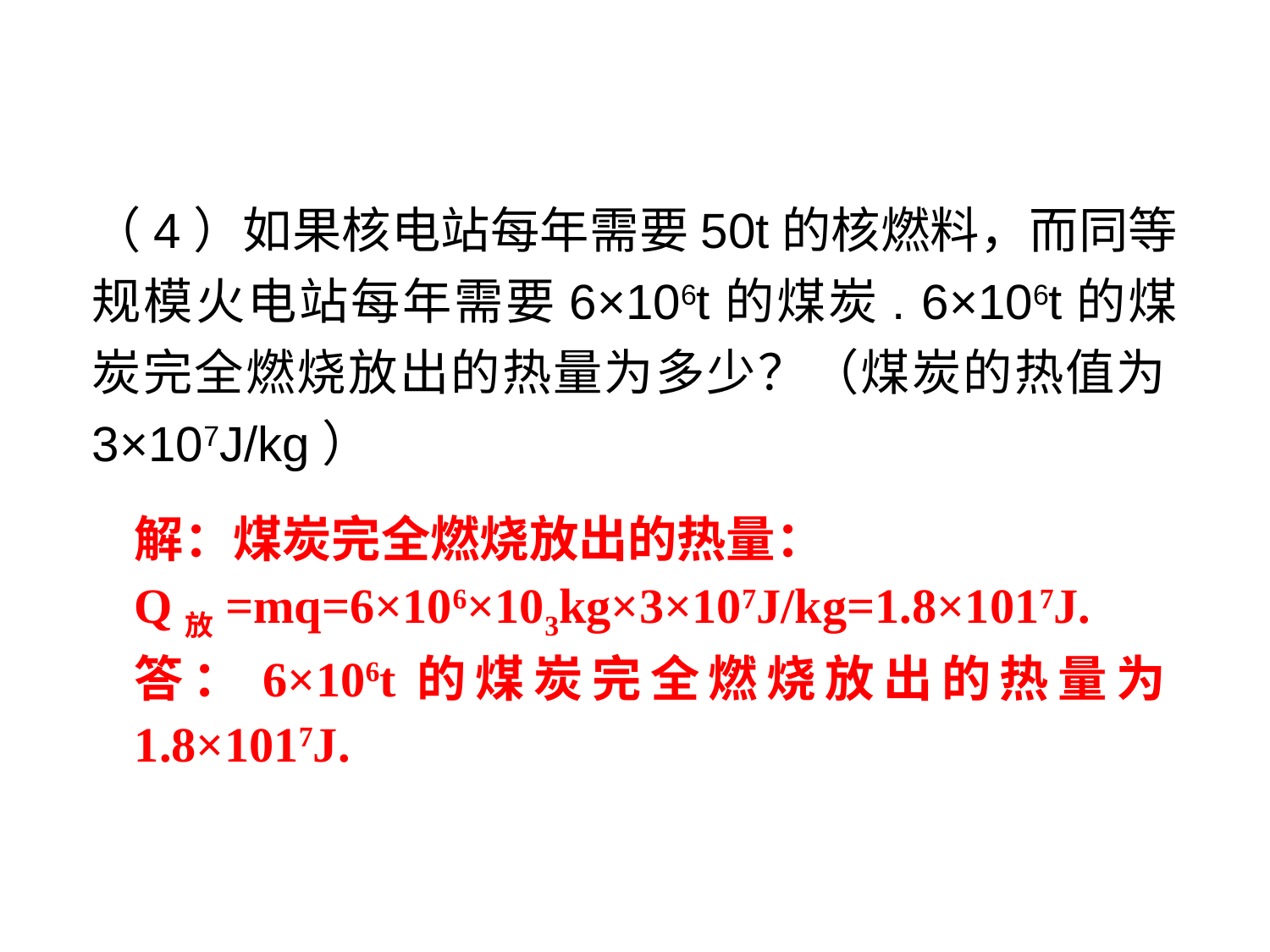

（4）如果核电站每年需要50t的核燃料，而同等规模火电站每年需要6×106t的煤炭. 6×106t的煤炭完全燃烧放出的热量为多少？（煤炭的热值为3×107J/kg）
解：煤炭完全燃烧放出的热量：
Q放=mq=6×106×103kg×3×107J/kg=1.8×1017J.
答：6×106t的煤炭完全燃烧放出的热量为1.8×1017J.